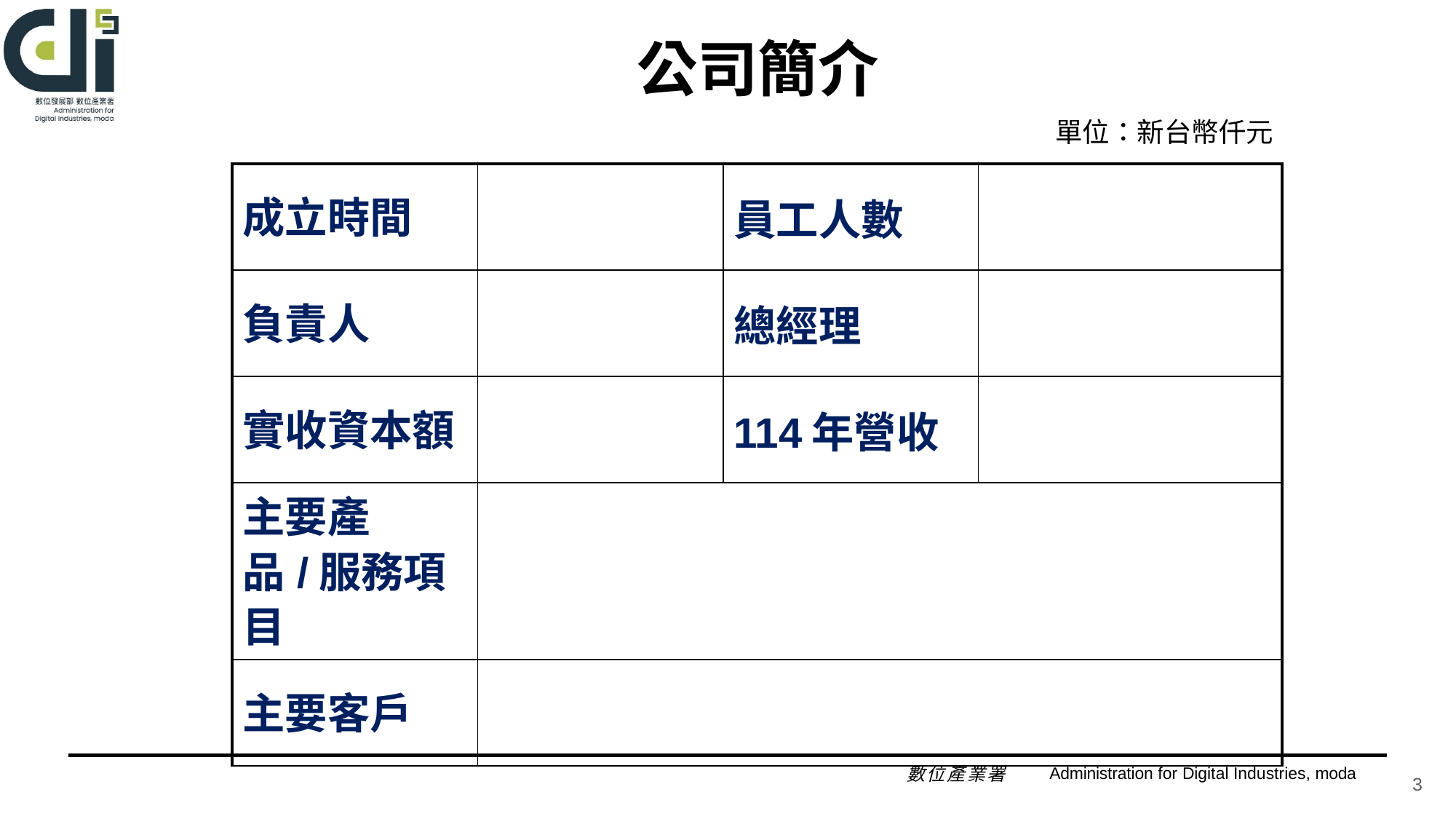

# 公司簡介
單位：新台幣仟元
| 成立時間 |  | 員工人數 |  |
| --- | --- | --- | --- |
| 負責人 |  | 總經理 |  |
| 實收資本額 |  | 114年營收 |  |
| 主要產品/服務項目 |  |  |  |
| 主要客戶 |  |  |  |
Administration for Digital Industries, moda
3